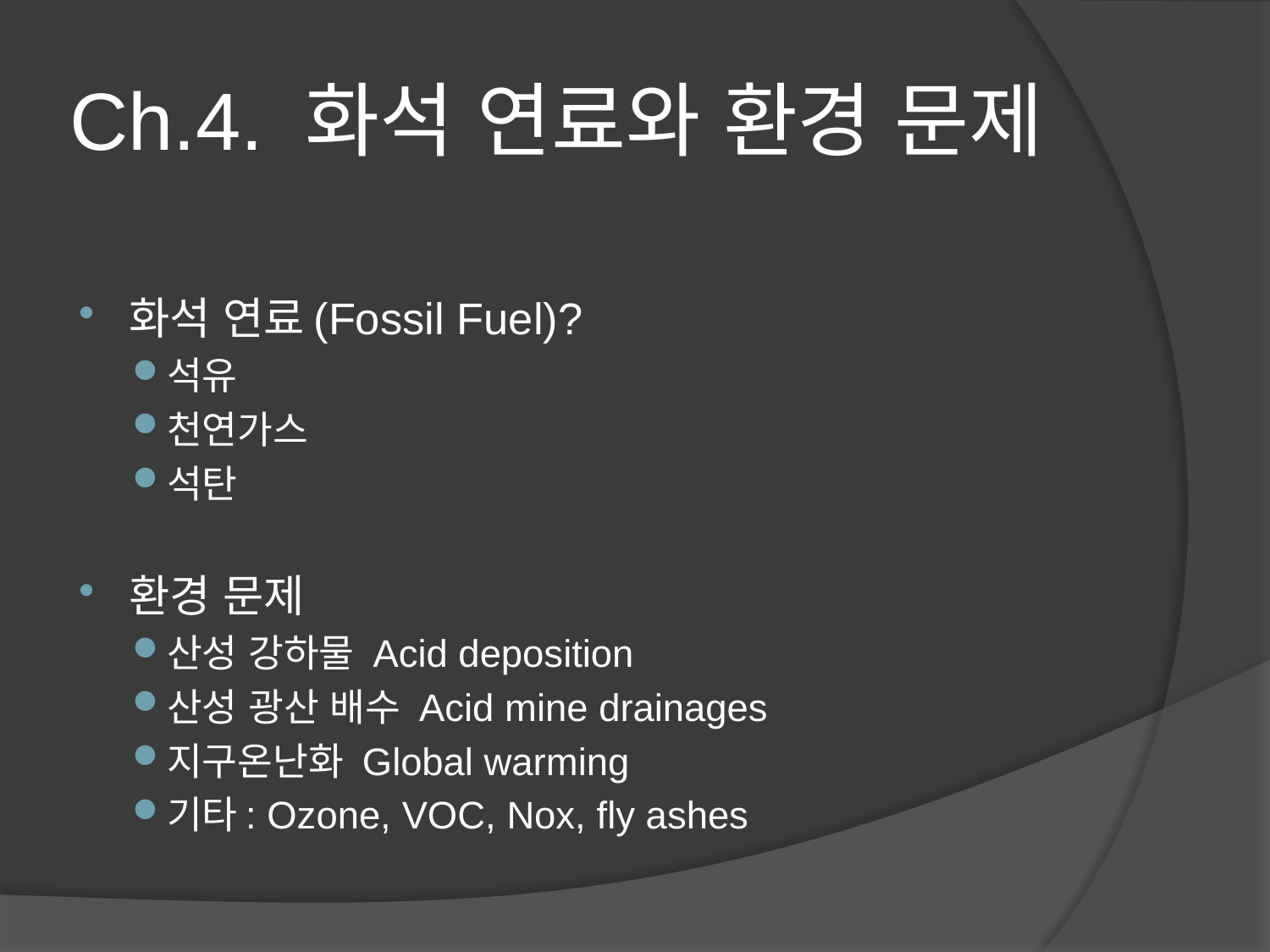

# Ch.4. 화석 연료와 환경 문제

화석 연료(Fossil Fuel)?
석유
천연가스
석탄

환경 문제
산성 강하물 Acid deposition
산성 광산 배수 Acid mine drainages
지구온난화 Global warming
기타: Ozone, VOC, Nox, fly ashes